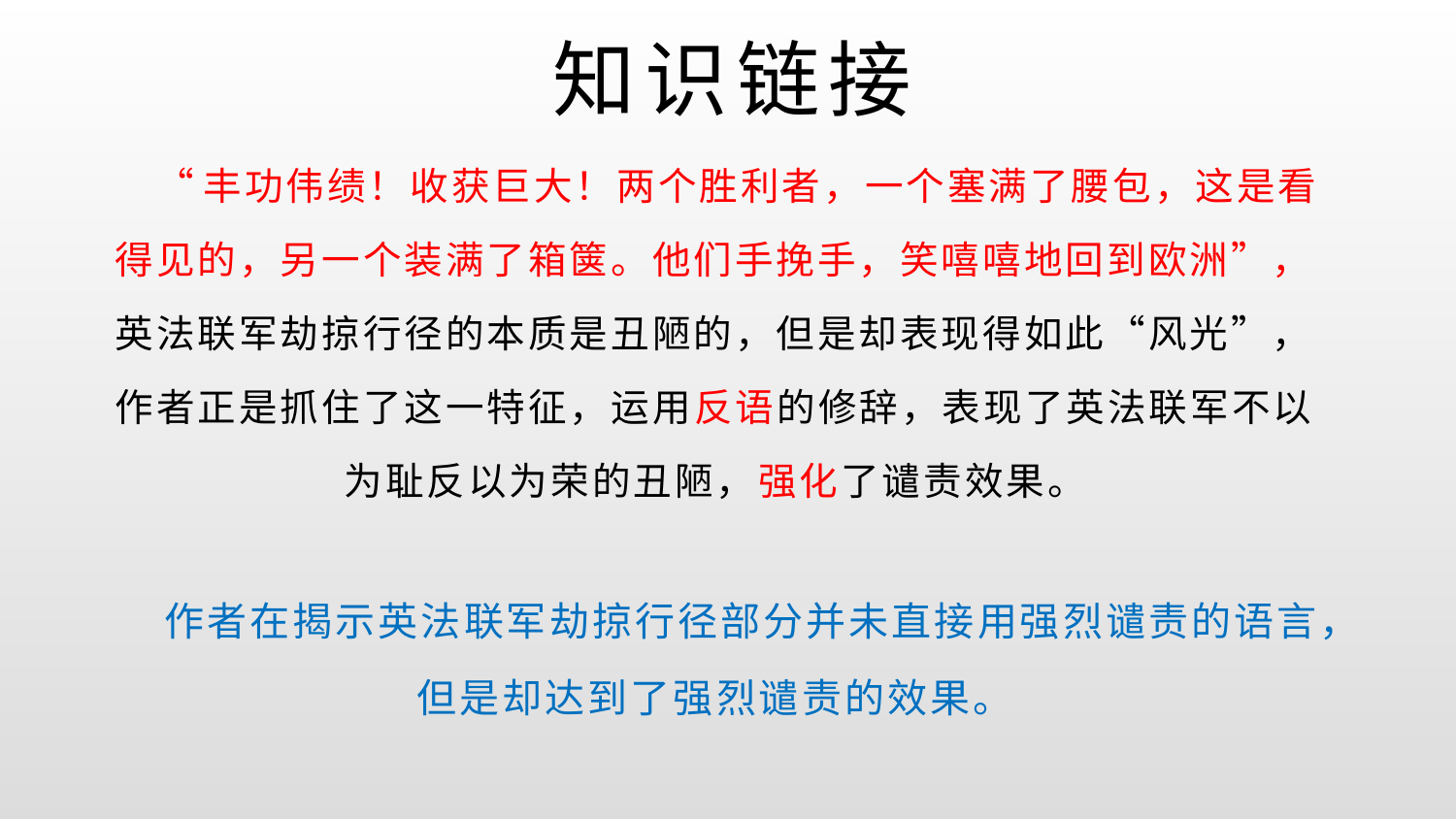

# 知识链接
    “丰功伟绩！收获巨大！两个胜利者，一个塞满了腰包，这是看得见的，另一个装满了箱箧。他们手挽手，笑嘻嘻地回到欧洲”，英法联军劫掠行径的本质是丑陋的，但是却表现得如此“风光”，作者正是抓住了这一特征，运用反语的修辞，表现了英法联军不以为耻反以为荣的丑陋，强化了谴责效果。

    作者在揭示英法联军劫掠行径部分并未直接用强烈谴责的语言，但是却达到了强烈谴责的效果。